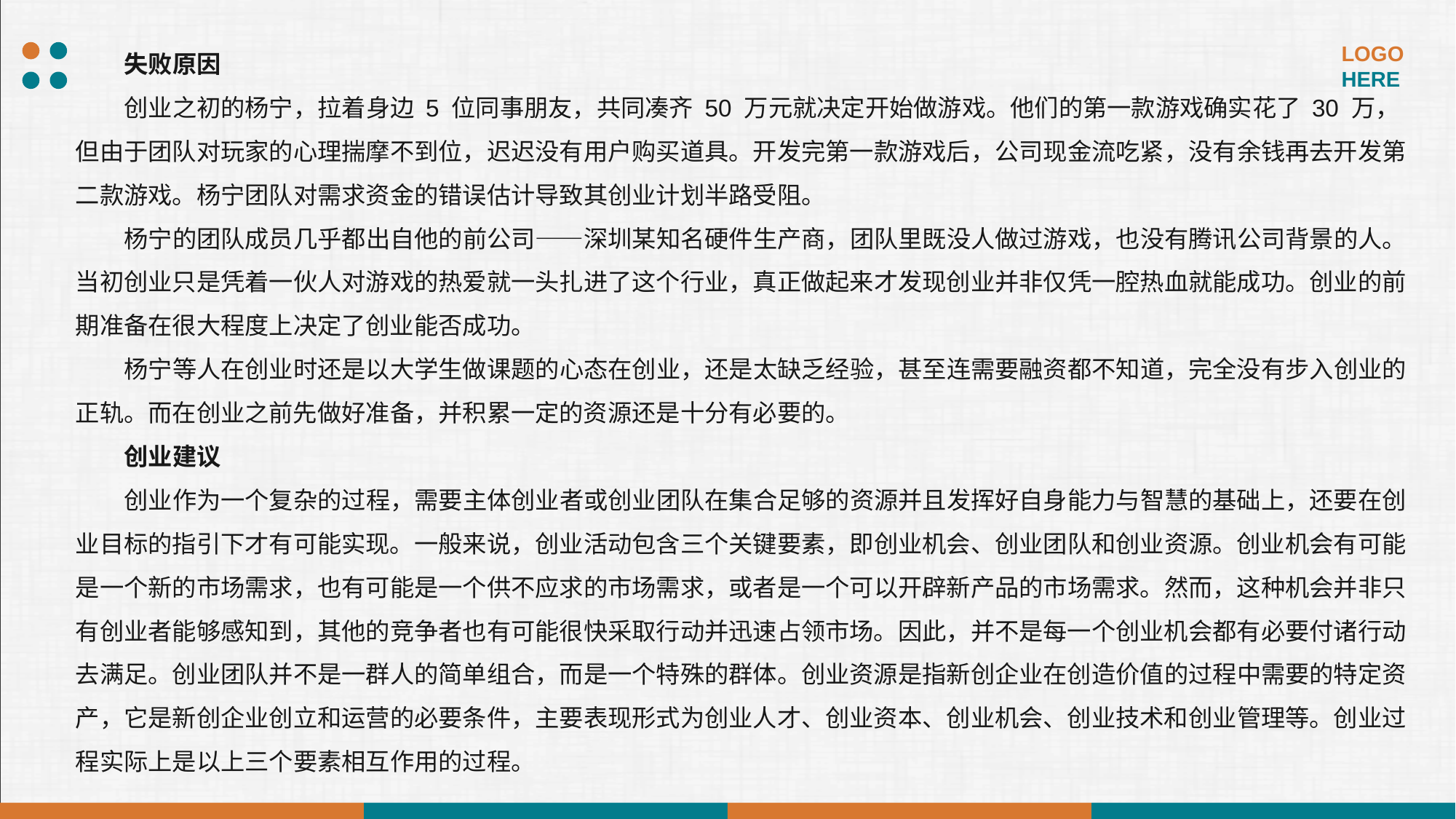

失败原因
创业之初的杨宁，拉着身边 5 位同事朋友，共同凑齐 50 万元就决定开始做游戏。他们的第一款游戏确实花了 30 万，但由于团队对玩家的心理揣摩不到位，迟迟没有用户购买道具。开发完第一款游戏后，公司现金流吃紧，没有余钱再去开发第二款游戏。杨宁团队对需求资金的错误估计导致其创业计划半路受阻。
杨宁的团队成员几乎都出自他的前公司——深圳某知名硬件生产商，团队里既没人做过游戏，也没有腾讯公司背景的人。当初创业只是凭着一伙人对游戏的热爱就一头扎进了这个行业，真正做起来才发现创业并非仅凭一腔热血就能成功。创业的前期准备在很大程度上决定了创业能否成功。
杨宁等人在创业时还是以大学生做课题的心态在创业，还是太缺乏经验，甚至连需要融资都不知道，完全没有步入创业的正轨。而在创业之前先做好准备，并积累一定的资源还是十分有必要的。
创业建议
创业作为一个复杂的过程，需要主体创业者或创业团队在集合足够的资源并且发挥好自身能力与智慧的基础上，还要在创业目标的指引下才有可能实现。一般来说，创业活动包含三个关键要素，即创业机会、创业团队和创业资源。创业机会有可能是一个新的市场需求，也有可能是一个供不应求的市场需求，或者是一个可以开辟新产品的市场需求。然而，这种机会并非只有创业者能够感知到，其他的竞争者也有可能很快采取行动并迅速占领市场。因此，并不是每一个创业机会都有必要付诸行动去满足。创业团队并不是一群人的简单组合，而是一个特殊的群体。创业资源是指新创企业在创造价值的过程中需要的特定资产，它是新创企业创立和运营的必要条件，主要表现形式为创业人才、创业资本、创业机会、创业技术和创业管理等。创业过程实际上是以上三个要素相互作用的过程。